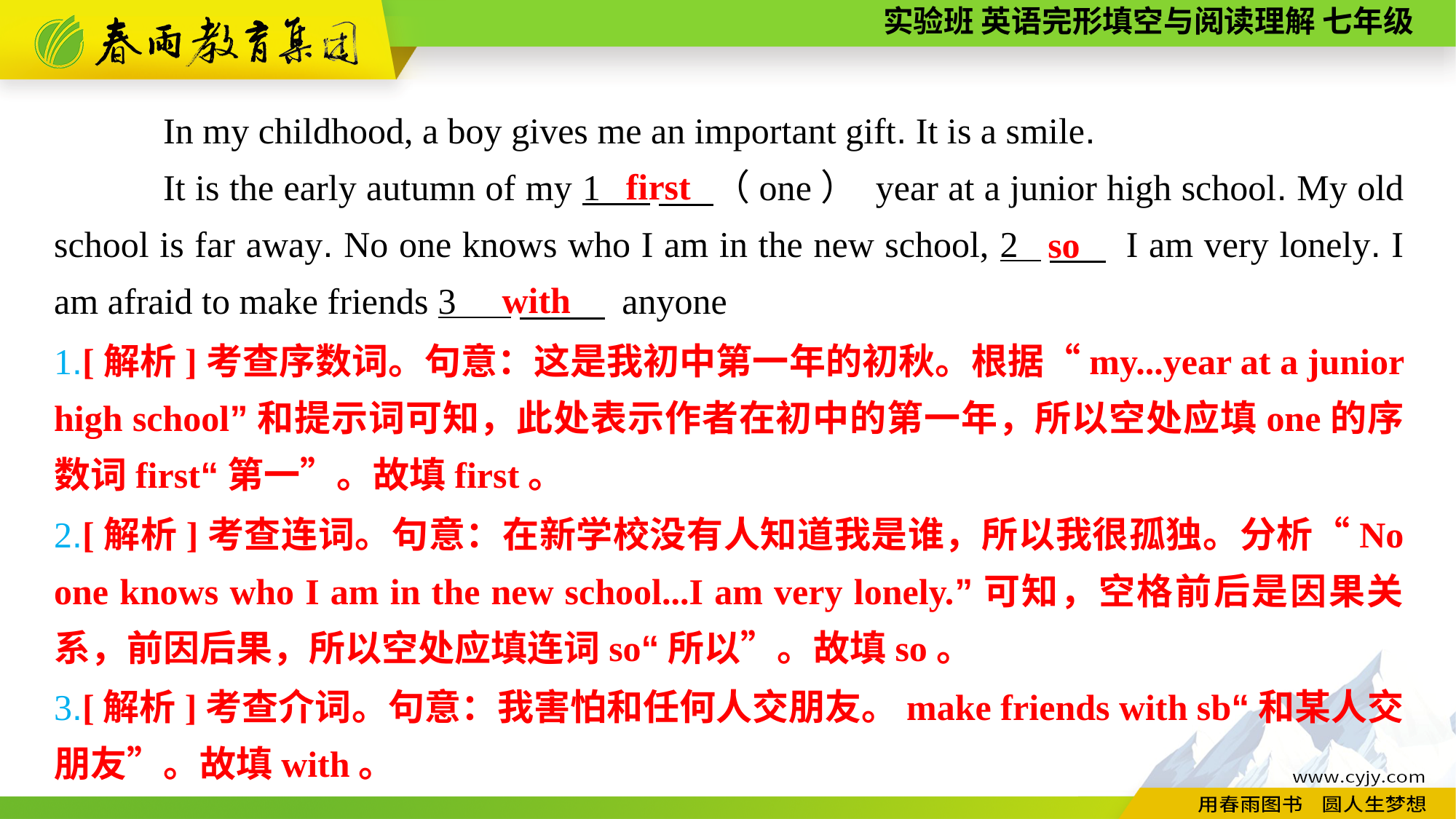

In my childhood, a boy gives me an important gift. It is a smile.
It is the early autumn of my 1     　  （one） year at a junior high school. My old school is far away. No one knows who I am in the new school, 2  　   I am very lonely. I am afraid to make friends 3      　       anyone
first
so
 with
1.[解析]考查序数词。句意：这是我初中第一年的初秋。根据“my...year at a junior high school”和提示词可知，此处表示作者在初中的第一年，所以空处应填one的序数词first“第一”。故填first。
2.[解析]考查连词。句意：在新学校没有人知道我是谁，所以我很孤独。分析“No one knows who I am in the new school...I am very lonely.”可知，空格前后是因果关系，前因后果，所以空处应填连词so“所以”。故填so。
3.[解析]考查介词。句意：我害怕和任何人交朋友。make friends with sb“和某人交朋友”。故填with。